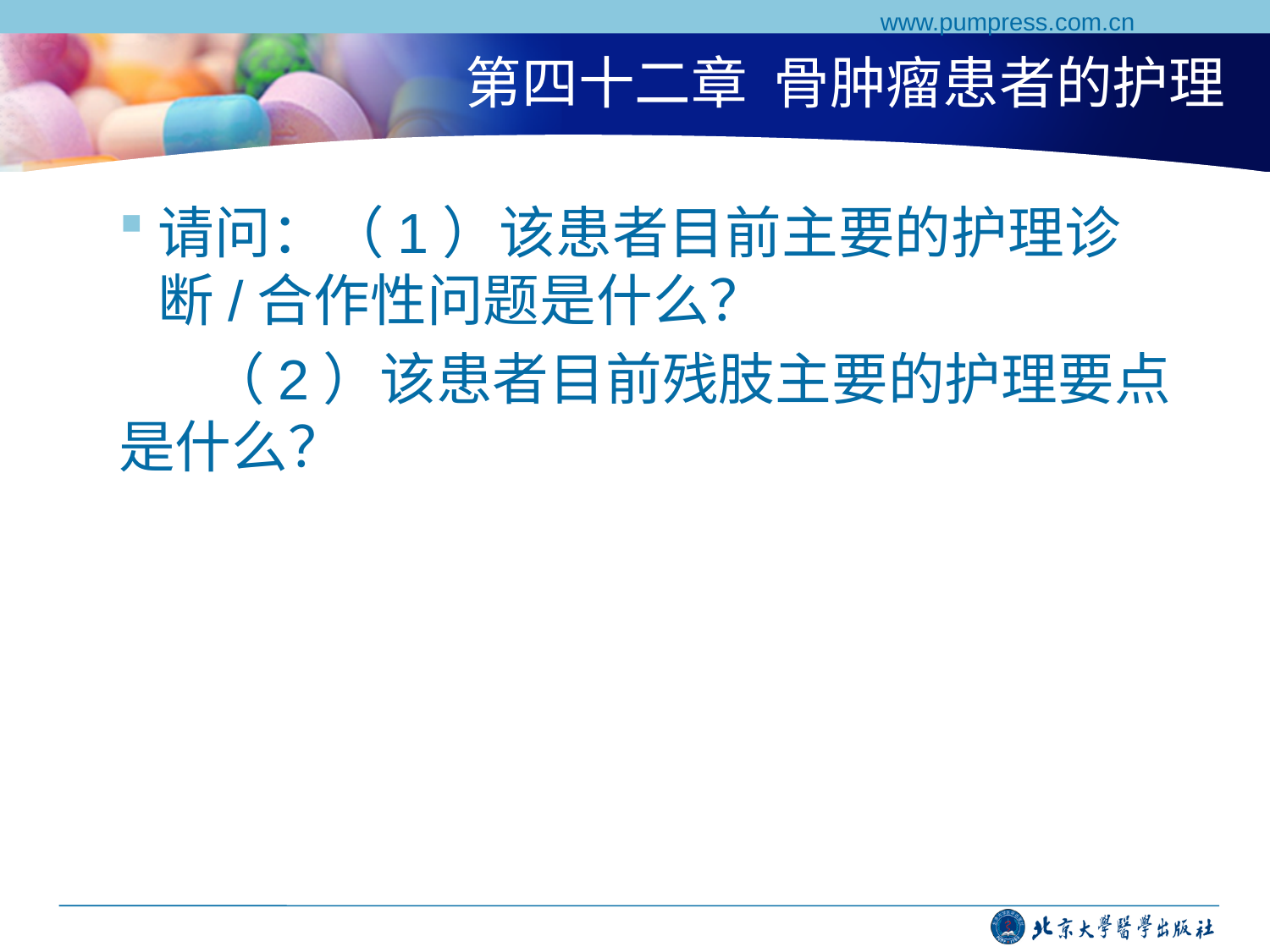

www.pumpress.com.cn
# 第四十二章  骨肿瘤患者的护理
请问：（1）该患者目前主要的护理诊断/合作性问题是什么？
      （2）该患者目前残肢主要的护理要点是什么？